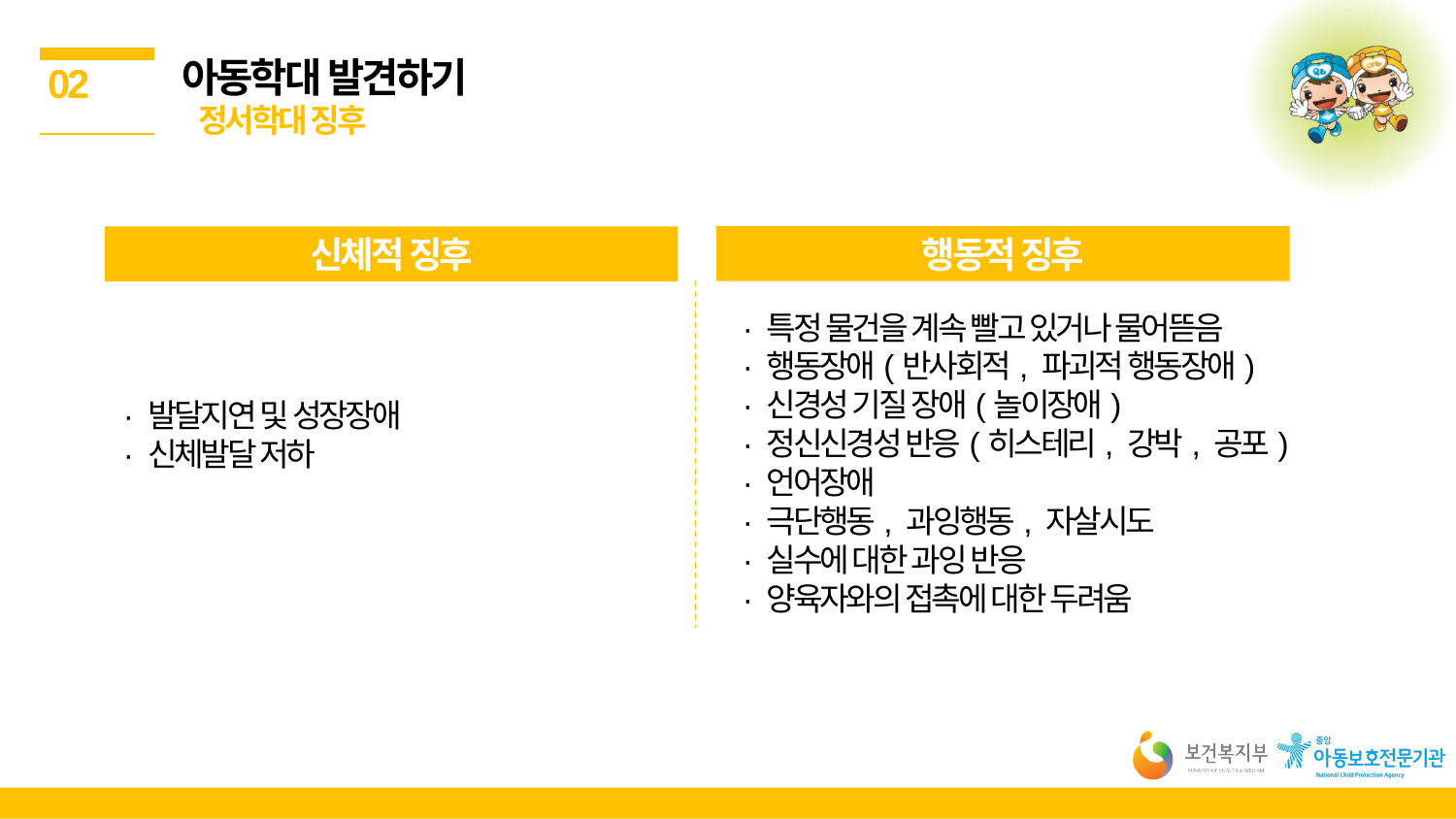

아동학대 발견하기
 정서학대 징후
02
행동적 징후
신체적 징후
· 특정 물건을 계속 빨고 있거나 물어뜯음
· 행동장애(반사회적, 파괴적 행동장애)
· 신경성 기질 장애(놀이장애)
· 정신신경성 반응(히스테리, 강박, 공포)
· 언어장애
· 극단행동, 과잉행동, 자살시도
· 실수에 대한 과잉 반응
· 양육자와의 접촉에 대한 두려움
· 발달지연 및 성장장애
· 신체발달 저하